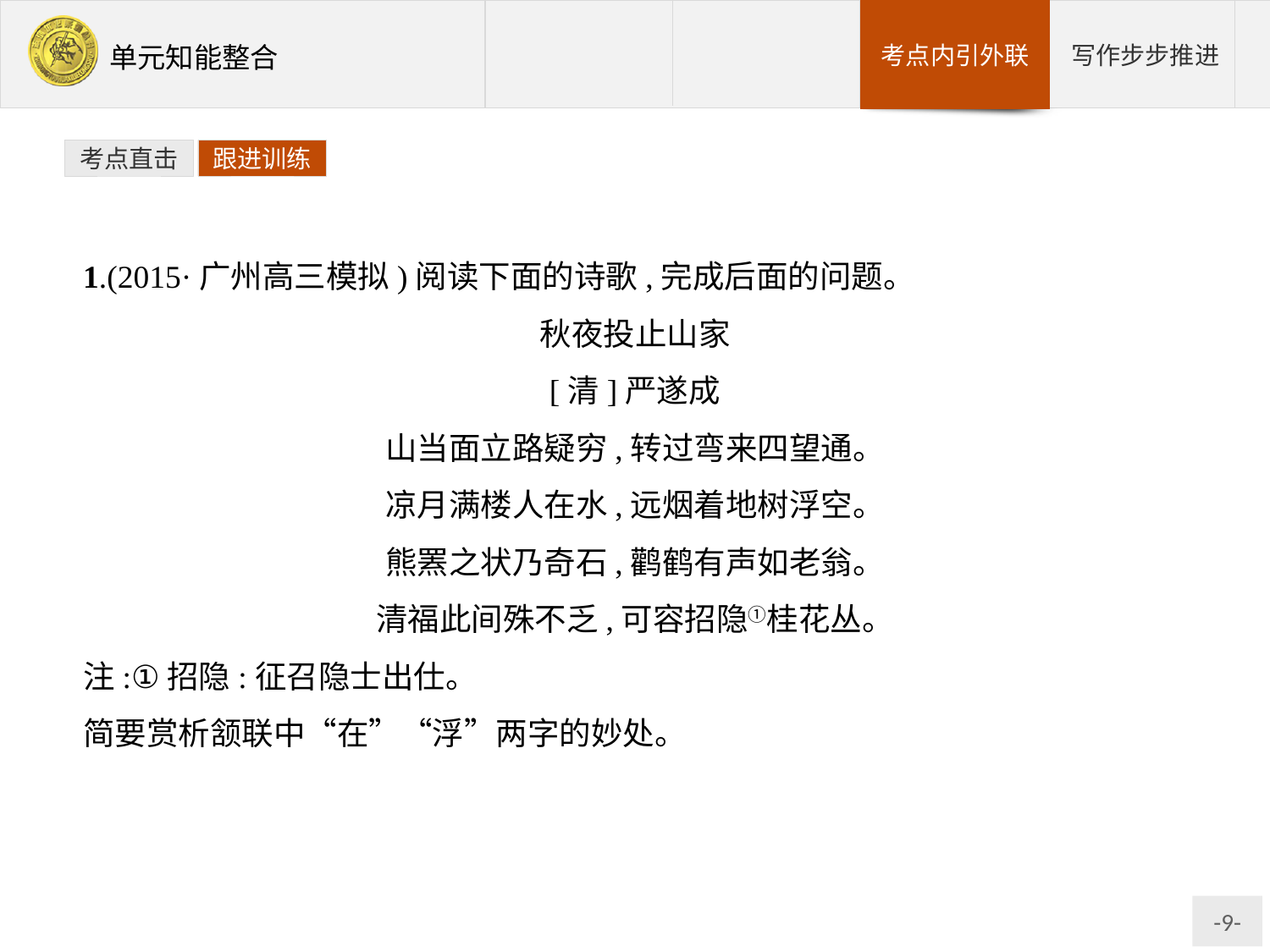

考点直击
跟进训练
1.(2015·广州高三模拟)阅读下面的诗歌,完成后面的问题。
秋夜投止山家
[清]严遂成
山当面立路疑穷,转过弯来四望通。
凉月满楼人在水,远烟着地树浮空。
熊罴之状乃奇石,鹳鹤有声如老翁。
清福此间殊不乏,可容招隐①桂花丛。
注:①招隐:征召隐士出仕。
简要赏析颔联中“在”“浮”两字的妙处。